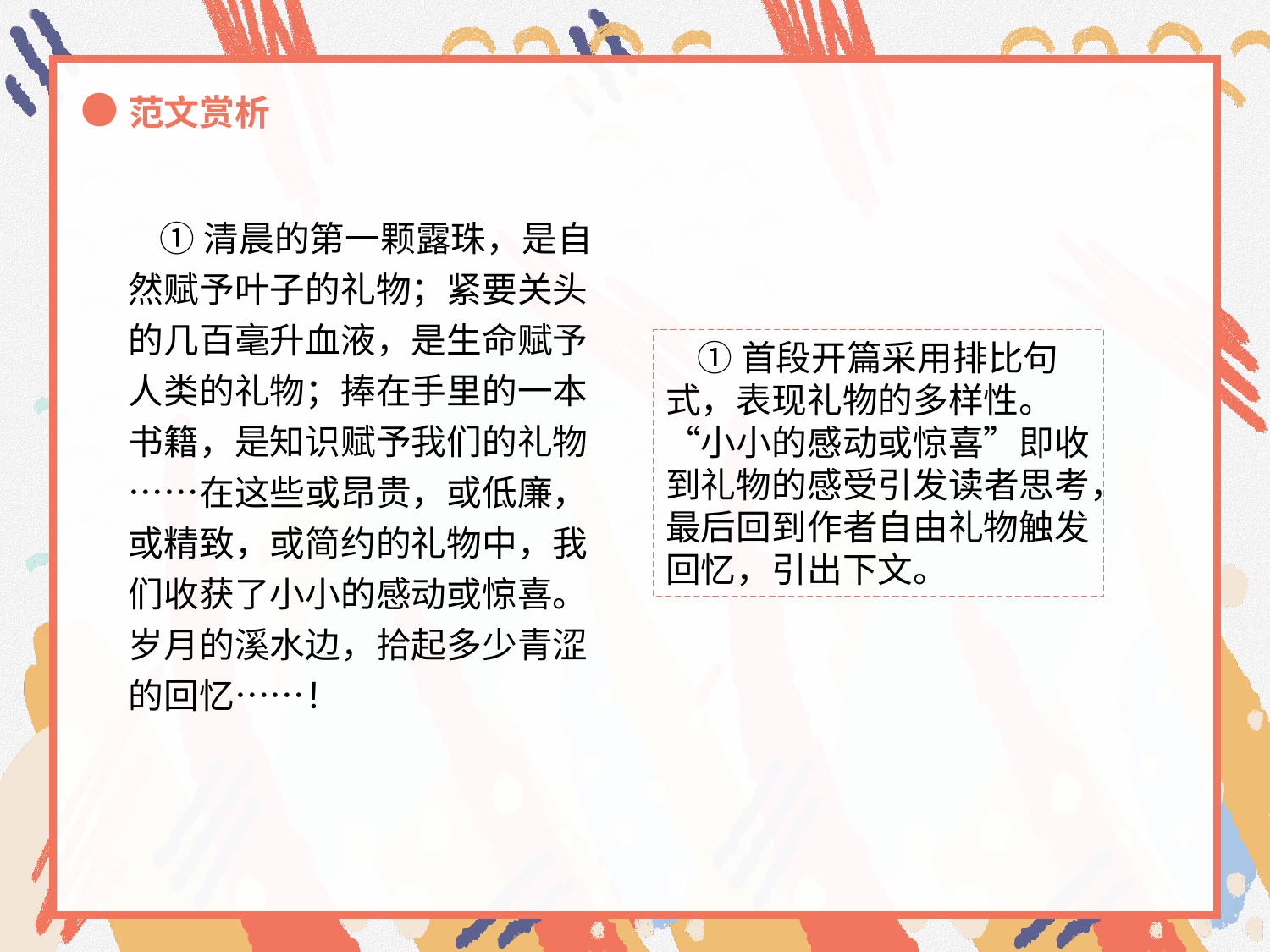

范文赏析

    ①清晨的第一颗露珠，是自然赋予叶子的礼物；紧要关头的几百毫升血液，是生命赋予人类的礼物；捧在手里的一本书籍，是知识赋予我们的礼物……在这些或昂贵，或低廉，或精致，或简约的礼物中，我们收获了小小的感动或惊喜。岁月的溪水边，拾起多少青涩的回忆……！
    ①首段开篇采用排比句式，表现礼物的多样性。“小小的感动或惊喜”即收到礼物的感受引发读者思考，最后回到作者自由礼物触发回忆，引出下文。